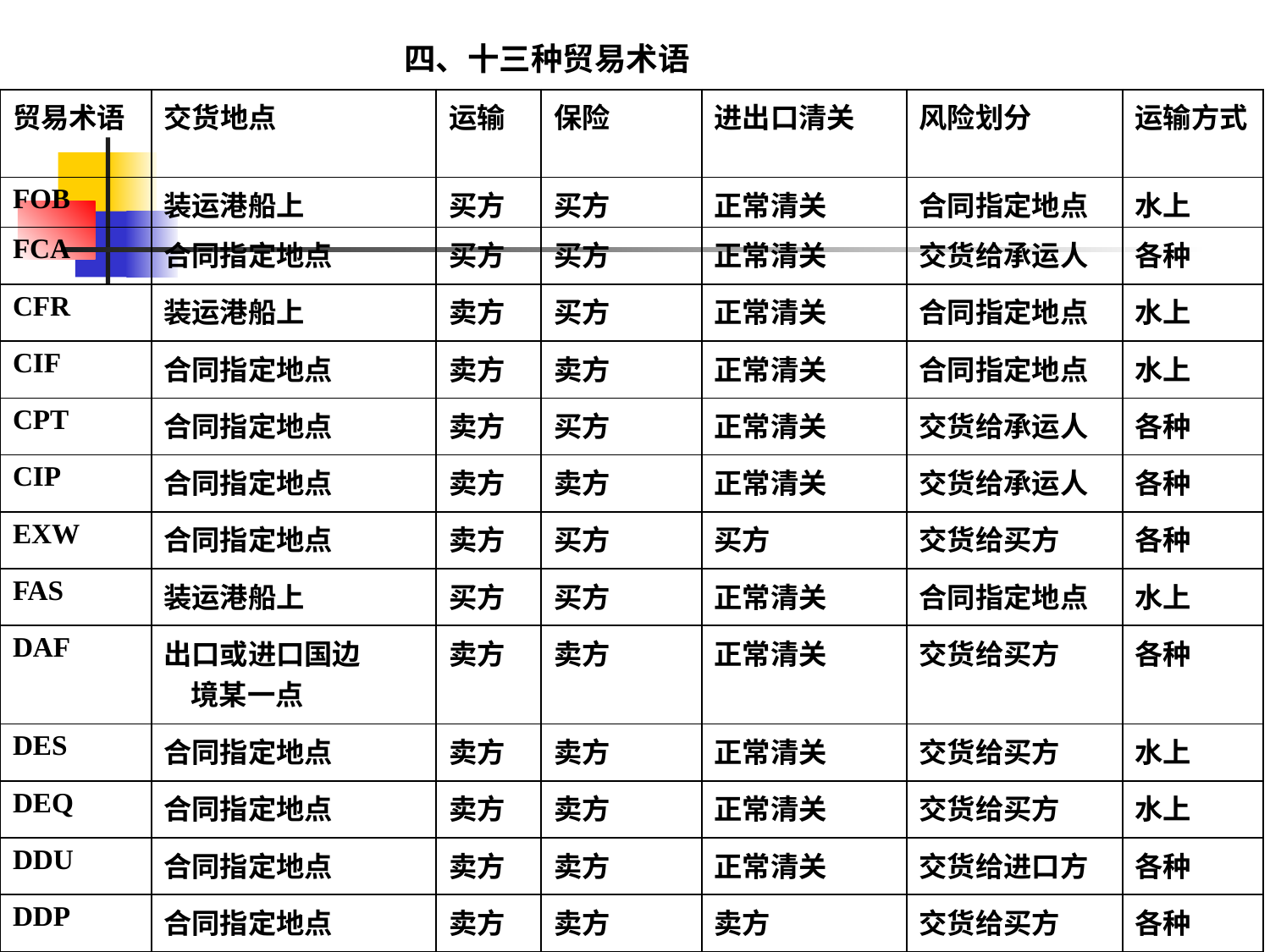

四、十三种贸易术语
| 贸易术语 | 交货地点 | 运输 | 保险 | 进出口清关 | 风险划分 | 运输方式 |
| --- | --- | --- | --- | --- | --- | --- |
| FOB | 装运港船上 | 买方 | 买方 | 正常清关 | 合同指定地点 | 水上 |
| FCA | 合同指定地点 | 买方 | 买方 | 正常清关 | 交货给承运人 | 各种 |
| CFR | 装运港船上 | 卖方 | 买方 | 正常清关 | 合同指定地点 | 水上 |
| CIF | 合同指定地点 | 卖方 | 卖方 | 正常清关 | 合同指定地点 | 水上 |
| CPT | 合同指定地点 | 卖方 | 买方 | 正常清关 | 交货给承运人 | 各种 |
| CIP | 合同指定地点 | 卖方 | 卖方 | 正常清关 | 交货给承运人 | 各种 |
| EXW | 合同指定地点 | 卖方 | 买方 | 买方 | 交货给买方 | 各种 |
| FAS | 装运港船上 | 买方 | 买方 | 正常清关 | 合同指定地点 | 水上 |
| DAF | 出口或进口国边 境某一点 | 卖方 | 卖方 | 正常清关 | 交货给买方 | 各种 |
| DES | 合同指定地点 | 卖方 | 卖方 | 正常清关 | 交货给买方 | 水上 |
| DEQ | 合同指定地点 | 卖方 | 卖方 | 正常清关 | 交货给买方 | 水上 |
| DDU | 合同指定地点 | 卖方 | 卖方 | 正常清关 | 交货给进口方 | 各种 |
| DDP | 合同指定地点 | 卖方 | 卖方 | 卖方 | 交货给买方 | 各种 |